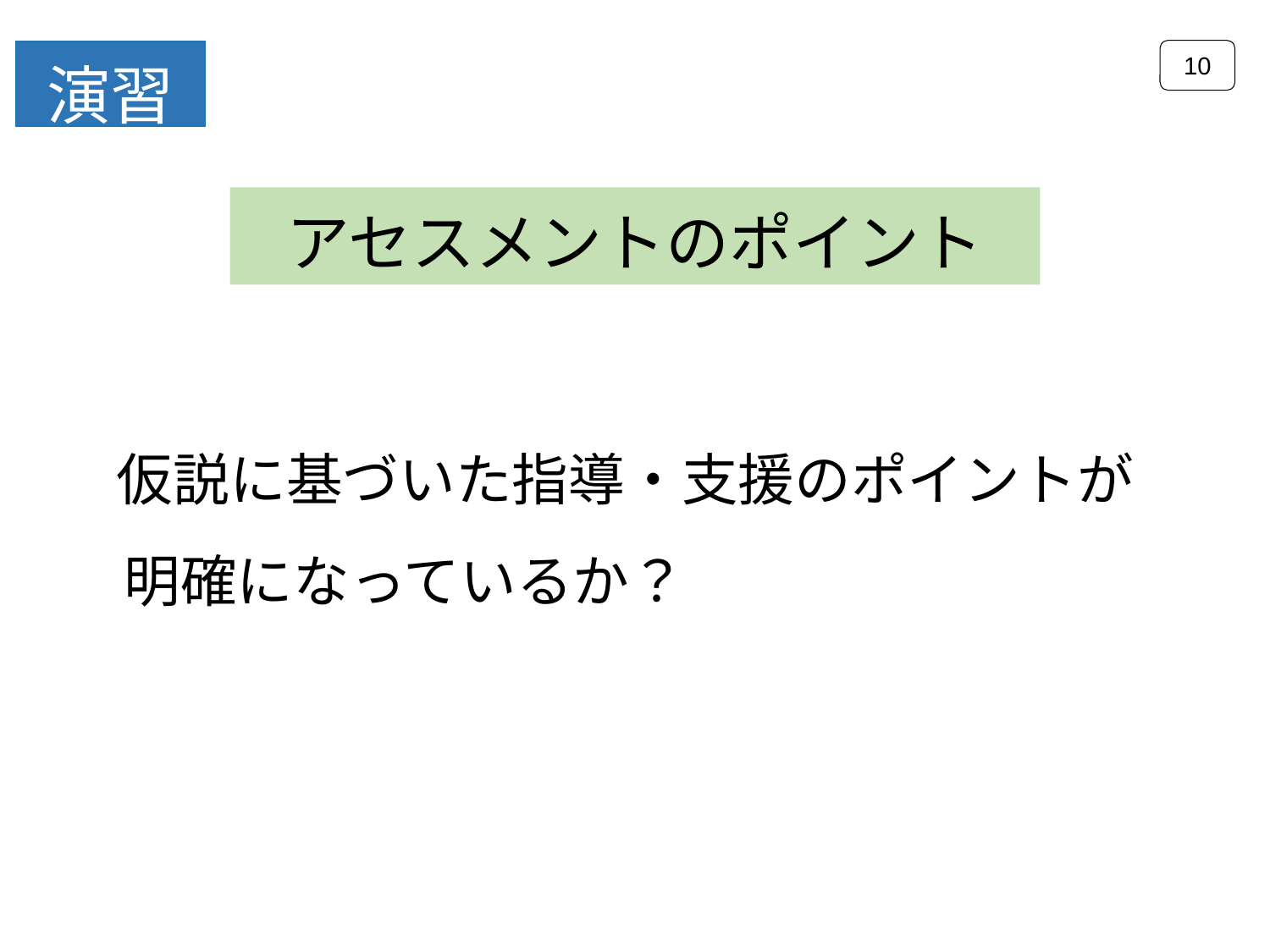

10
演習
アセスメントのポイント
　仮説に基づいた指導・支援のポイントが
　明確になっているか？